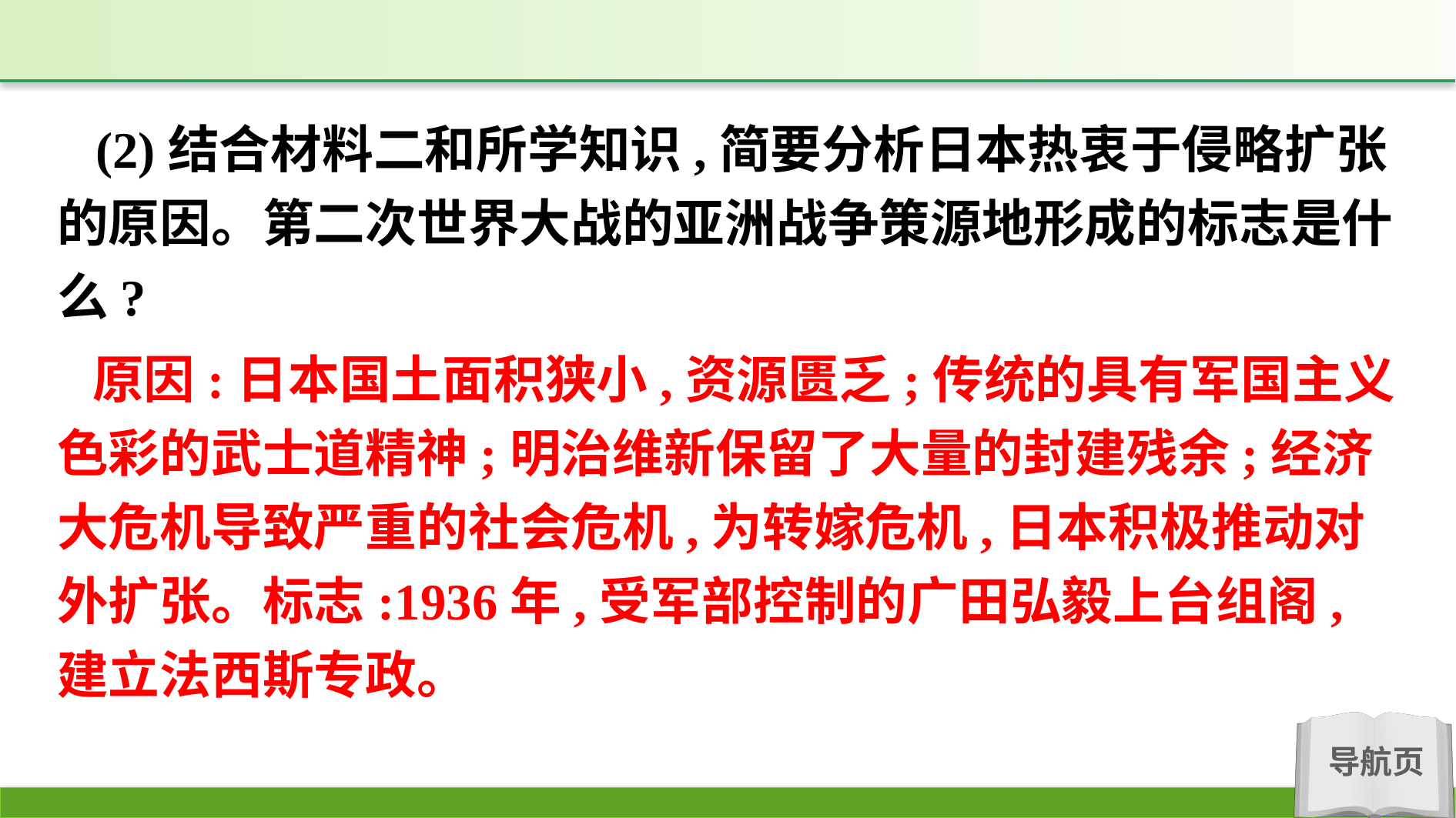

(2)结合材料二和所学知识,简要分析日本热衷于侵略扩张的原因。第二次世界大战的亚洲战争策源地形成的标志是什么?
原因:日本国土面积狭小,资源匮乏;传统的具有军国主义色彩的武士道精神;明治维新保留了大量的封建残余;经济大危机导致严重的社会危机,为转嫁危机,日本积极推动对外扩张。标志:1936年,受军部控制的广田弘毅上台组阁,建立法西斯专政。